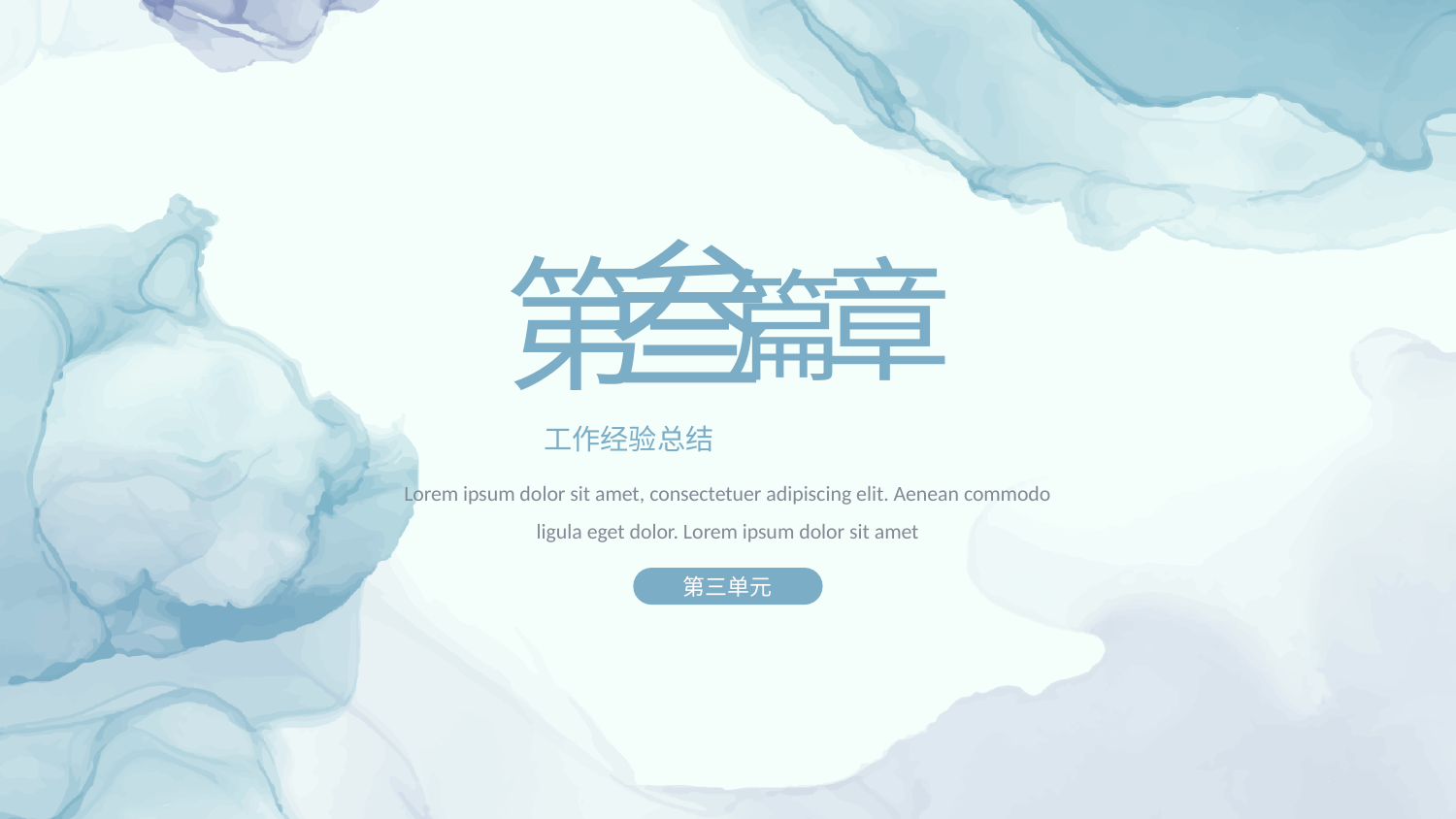

叁
第
章
篇

工作经验总结
Lorem ipsum dolor sit amet, consectetuer adipiscing elit. Aenean commodo ligula eget dolor. Lorem ipsum dolor sit amet
第三单元